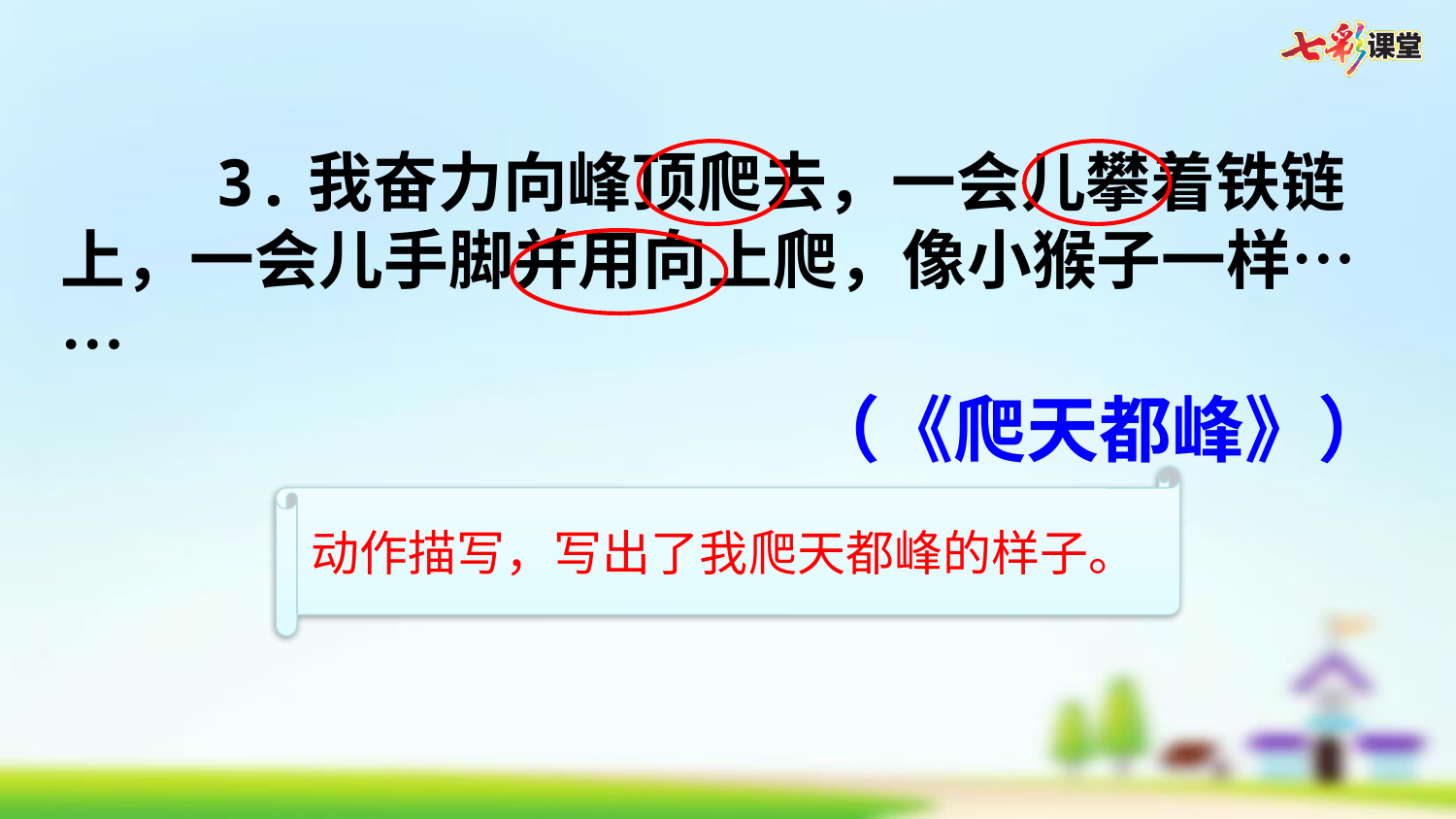

3.我奋力向峰顶爬去，一会儿攀着铁链上，一会儿手脚并用向上爬，像小猴子一样……
（《爬天都峰》）

动作描写，写出了我爬天都峰的样子。